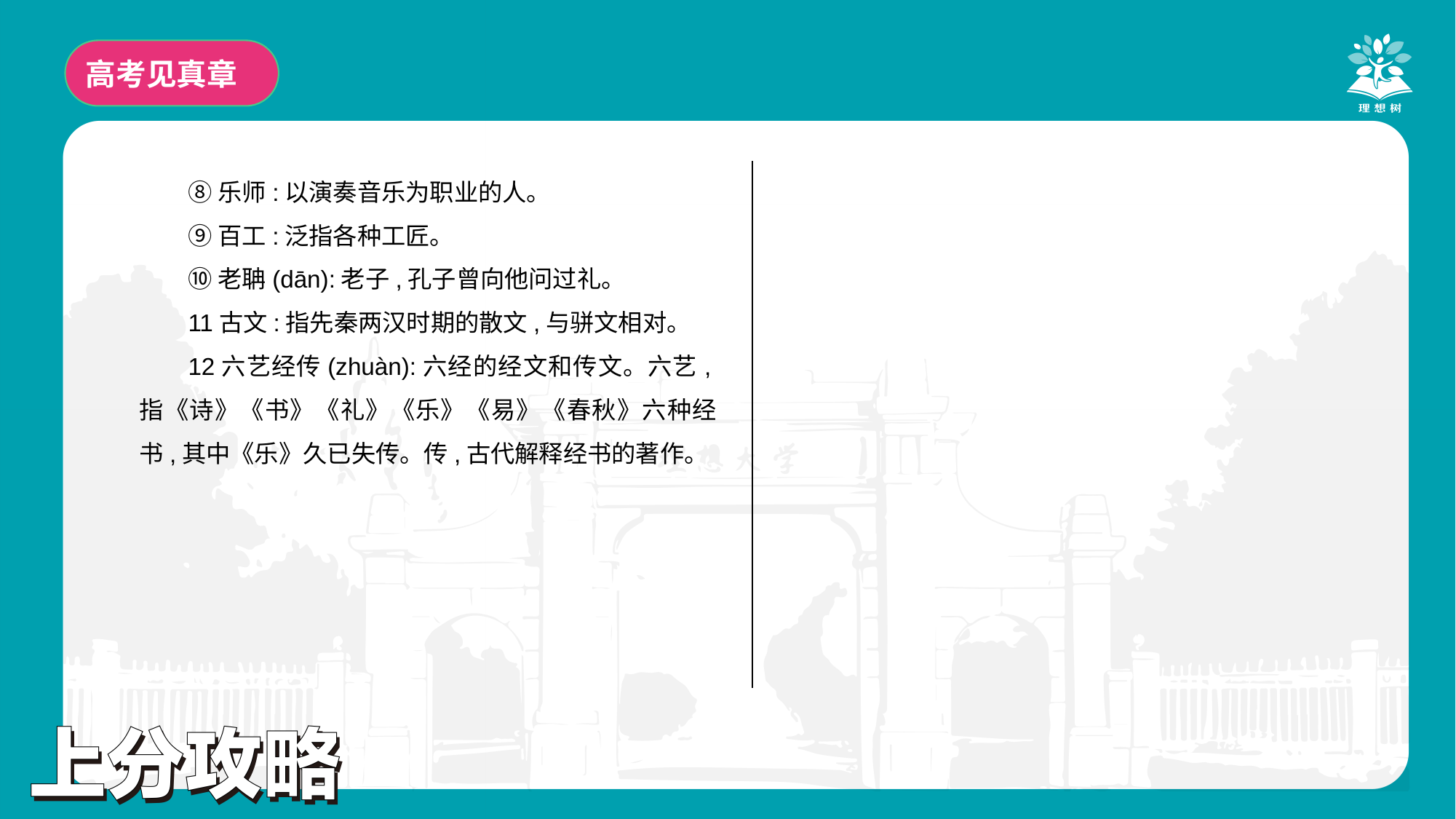

高考见真章
⑧乐师:以演奏音乐为职业的人。
⑨百工:泛指各种工匠。
⑩老聃(dān):老子,孔子曾向他问过礼。
11古文:指先秦两汉时期的散文,与骈文相对。
12六艺经传(zhuàn):六经的经文和传文。六艺,指《诗》《书》《礼》《乐》《易》《春秋》六种经书,其中《乐》久已失传。传,古代解释经书的著作。